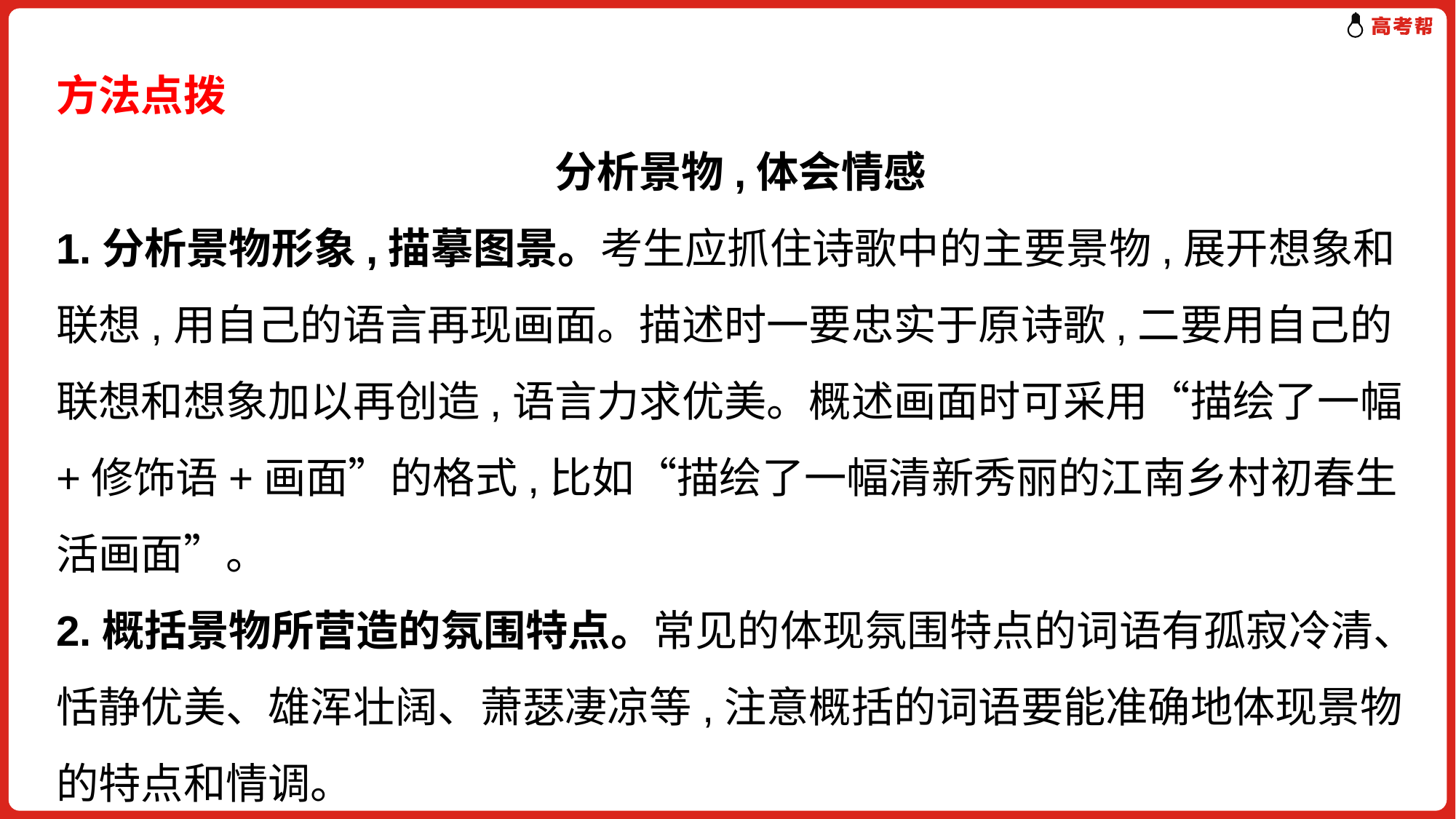

方法点拨
     分析景物,体会情感
1.分析景物形象,描摹图景。考生应抓住诗歌中的主要景物,展开想象和联想,用自己的语言再现画面。描述时一要忠实于原诗歌,二要用自己的联想和想象加以再创造,语言力求优美。概述画面时可采用“描绘了一幅+修饰语+画面”的格式,比如“描绘了一幅清新秀丽的江南乡村初春生活画面”。
2.概括景物所营造的氛围特点。常见的体现氛围特点的词语有孤寂冷清、恬静优美、雄浑壮阔、萧瑟凄凉等,注意概括的词语要能准确地体现景物的特点和情调。